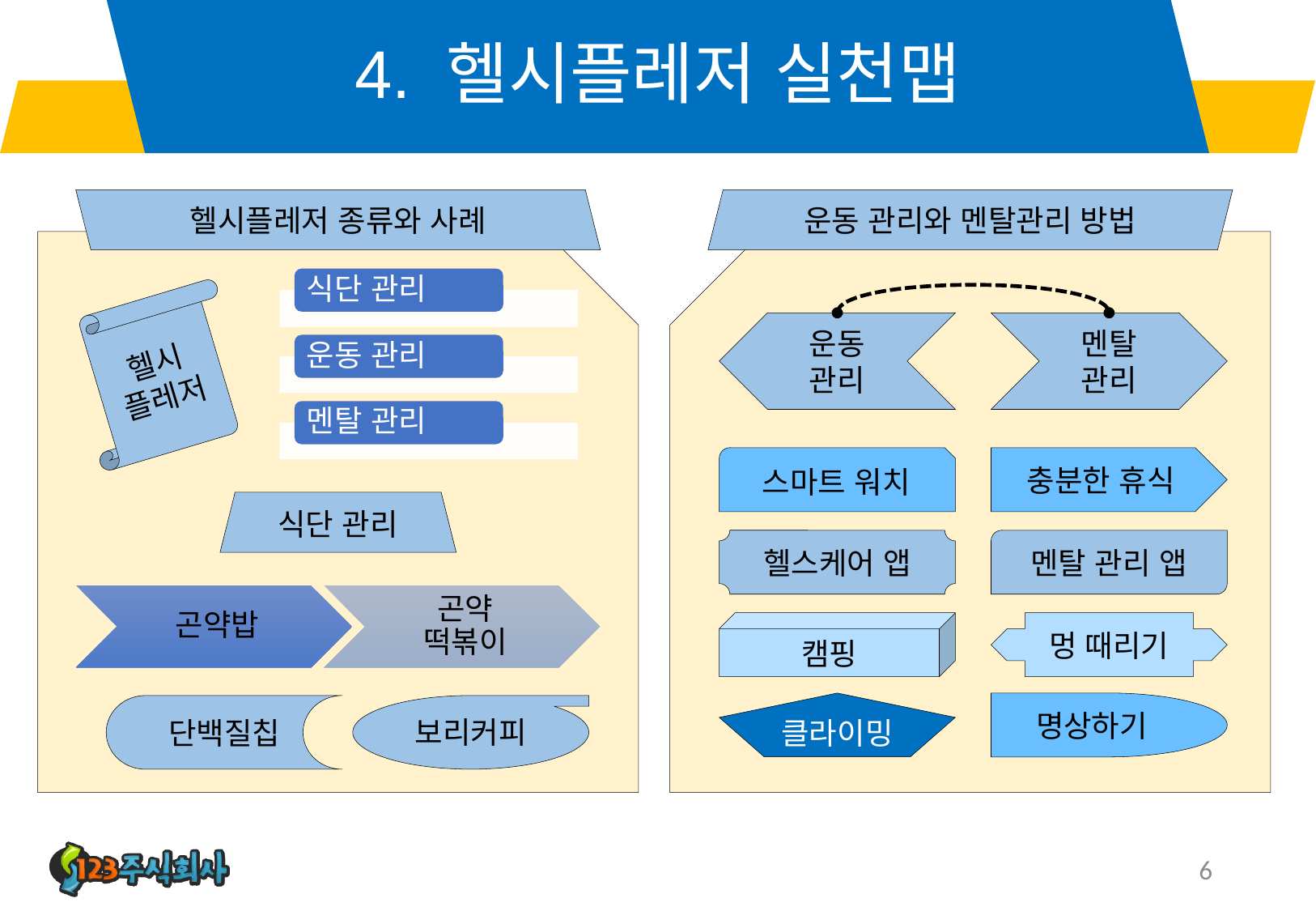

# 4. 헬시플레저 실천맵
헬시플레저 종류와 사례
운동 관리와 멘탈관리 방법

식단 관리
운동 관리
멘탈 관리
헬시
플레저
운동 관리
멘탈 관리
스마트 워치
충분한 휴식
식단 관리
헬스케어 앱
멘탈 관리 앱
곤약밥
곤약
떡볶이
캠핑
멍 때리기
클라이밍
명상하기
단백질칩

보리커피
6